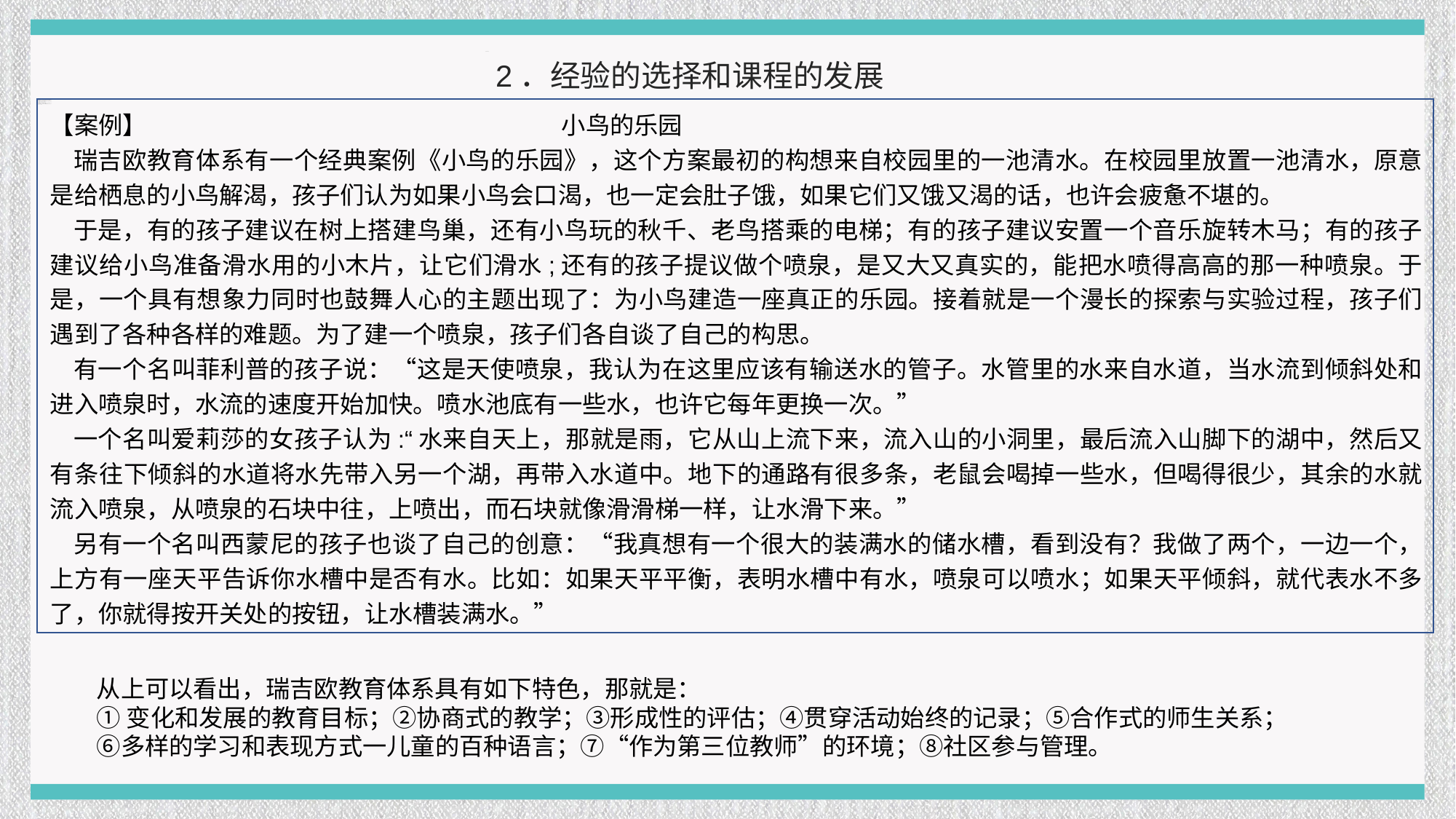

2．经验的选择和课程的发展
【案例】                                                                            小鸟的乐园
   瑞吉欧教育体系有一个经典案例《小鸟的乐园》，这个方案最初的构想来自校园里的一池清水。在校园里放置一池清水，原意是给栖息的小鸟解渴，孩子们认为如果小鸟会口渴，也一定会肚子饿，如果它们又饿又渴的话，也许会疲惫不堪的。
   于是，有的孩子建议在树上搭建鸟巢，还有小鸟玩的秋千、老鸟搭乘的电梯；有的孩子建议安置一个音乐旋转木马；有的孩子建议给小鸟准备滑水用的小木片，让它们滑水;还有的孩子提议做个喷泉，是又大又真实的，能把水喷得高高的那一种喷泉。于是，一个具有想象力同时也鼓舞人心的主题出现了：为小鸟建造一座真正的乐园。接着就是一个漫长的探索与实验过程，孩子们遇到了各种各样的难题。为了建一个喷泉，孩子们各自谈了自己的构思。
   有一个名叫菲利普的孩子说：“这是天使喷泉，我认为在这里应该有输送水的管子。水管里的水来自水道，当水流到倾斜处和进入喷泉时，水流的速度开始加快。喷水池底有一些水，也许它每年更换一次。”
   一个名叫爱莉莎的女孩子认为:“水来自天上，那就是雨，它从山上流下来，流入山的小洞里，最后流入山脚下的湖中，然后又有条往下倾斜的水道将水先带入另一个湖，再带入水道中。地下的通路有很多条，老鼠会喝掉一些水，但喝得很少，其余的水就流入喷泉，从喷泉的石块中往，上喷出，而石块就像滑滑梯一样，让水滑下来。”
   另有一个名叫西蒙尼的孩子也谈了自己的创意：“我真想有一个很大的装满水的储水槽，看到没有？我做了两个，一边一个，上方有一座天平告诉你水槽中是否有水。比如：如果天平平衡，表明水槽中有水，喷泉可以喷水；如果天平倾斜，就代表水不多了，你就得按开关处的按钮，让水槽装满水。”
从上可以看出，瑞吉欧教育体系具有如下特色，那就是：
①变化和发展的教育目标；②协商式的教学；③形成性的评估；④贯穿活动始终的记录；⑤合作式的师生关系；⑥多样的学习和表现方式一儿童的百种语言；⑦“作为第三位教师”的环境；⑧社区参与管理。